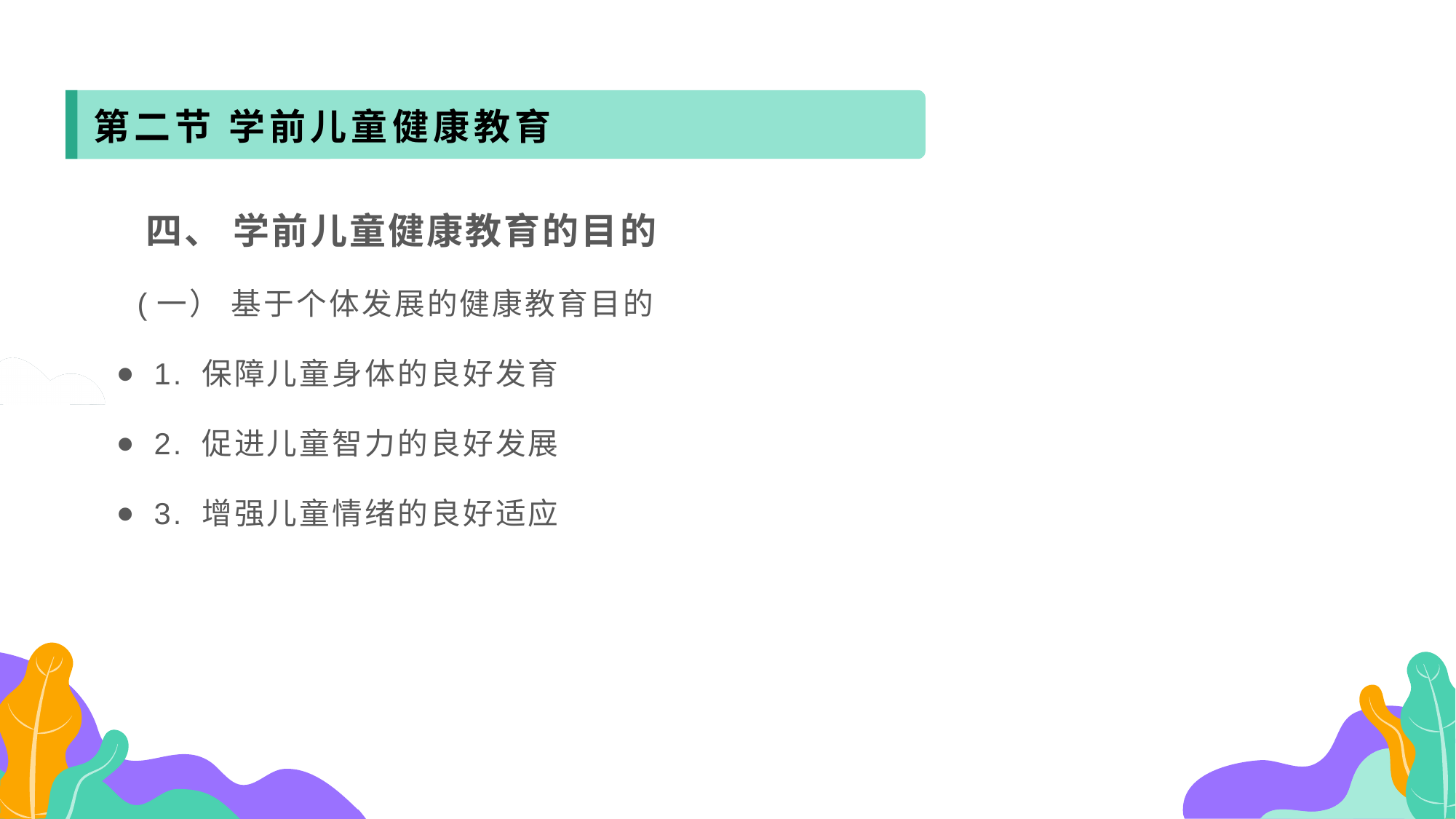

第二节 学前儿童健康教育
  四、 学前儿童健康教育的目的
  (一） 基于个体发展的健康教育目的
 1. 保障儿童身体的良好发育
 2. 促进儿童智力的良好发展
 3. 增强儿童情绪的良好适应